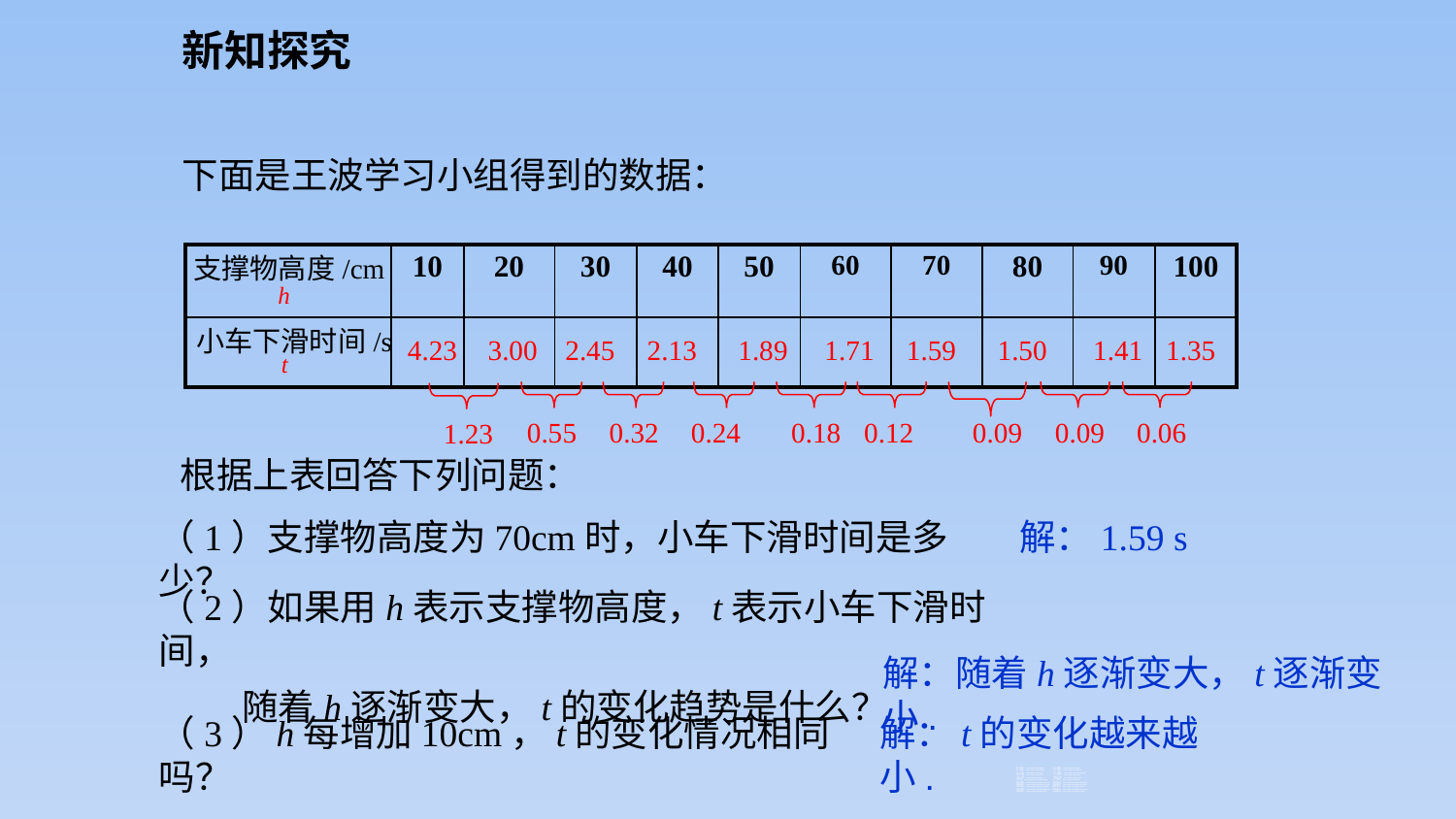

新知探究
下面是王波学习小组得到的数据：
|  | 10 | 20 | 30 | 40 | 50 | 60 | 70 | 80 | 90 | 100 |
| --- | --- | --- | --- | --- | --- | --- | --- | --- | --- | --- |
|  |  |  |  |  |  |  |  |  |  |  |
支撑物高度/cm
h
小车下滑时间/s
4.23
3.00
2.45
2.13
1.89
1.71
1.59
1.50
1.41
1.35
t

0.55

0.32

0.24

0.18

0.12

0.09

0.09

0.06

1.23
根据上表回答下列问题：
（1）支撑物高度为70cm时，小车下滑时间是多少？
解：1.59 s
（2）如果用h表示支撑物高度，t表示小车下滑时间，
         随着h逐渐变大，t的变化趋势是什么？
解：随着h逐渐变大，t逐渐变小.
（3）h每增加10cm，t的变化情况相同吗？
解：t的变化越来越小.